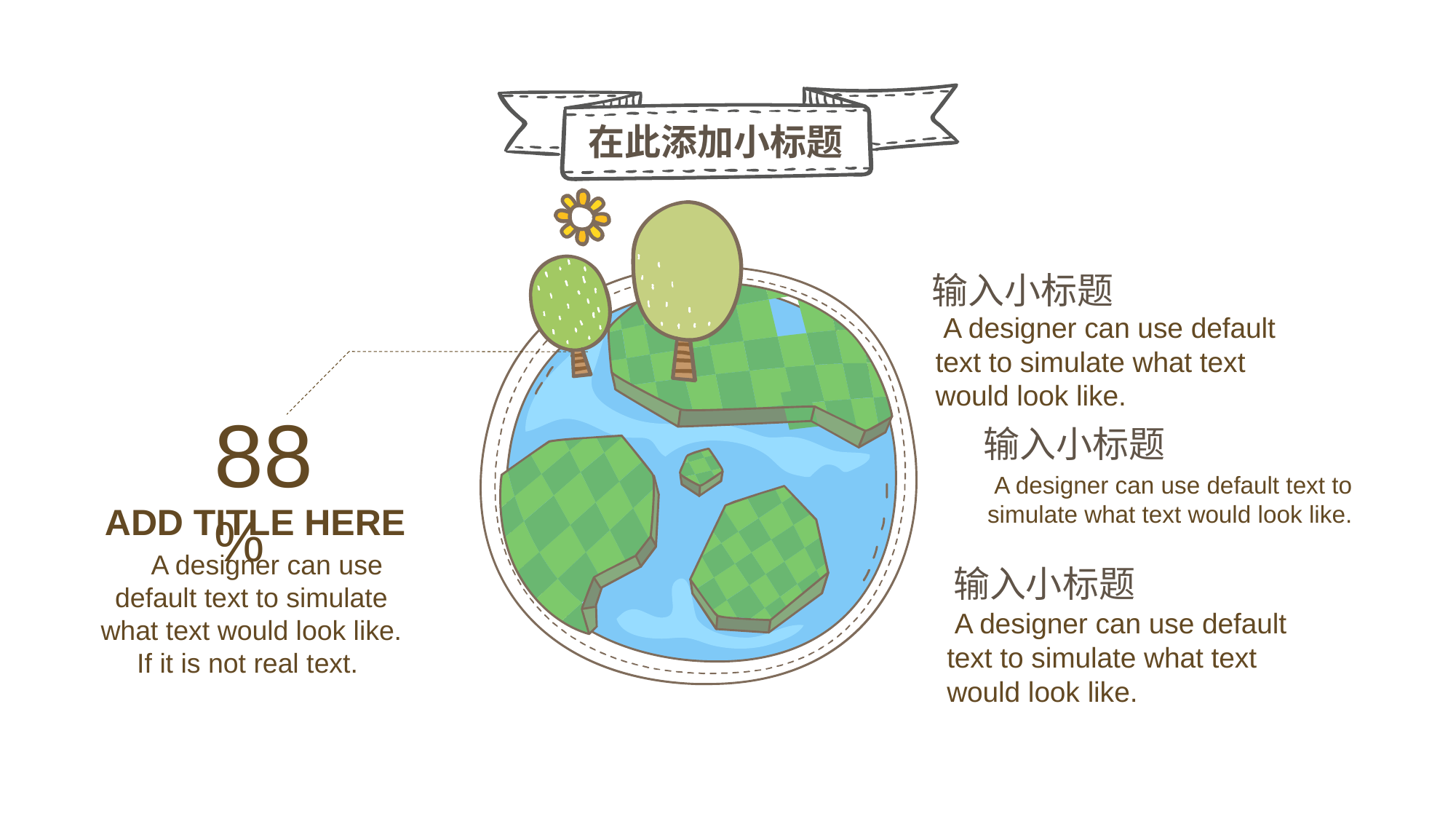

在此添加小标题

输入小标题
 A designer can use default text to simulate what text would look like.
88%
输入小标题
 A designer can use default text to simulate what text would look like.
ADD TITLE HERE
    A designer can use default text to simulate what text would look like. If it is not real text.
输入小标题
 A designer can use default text to simulate what text would look like.